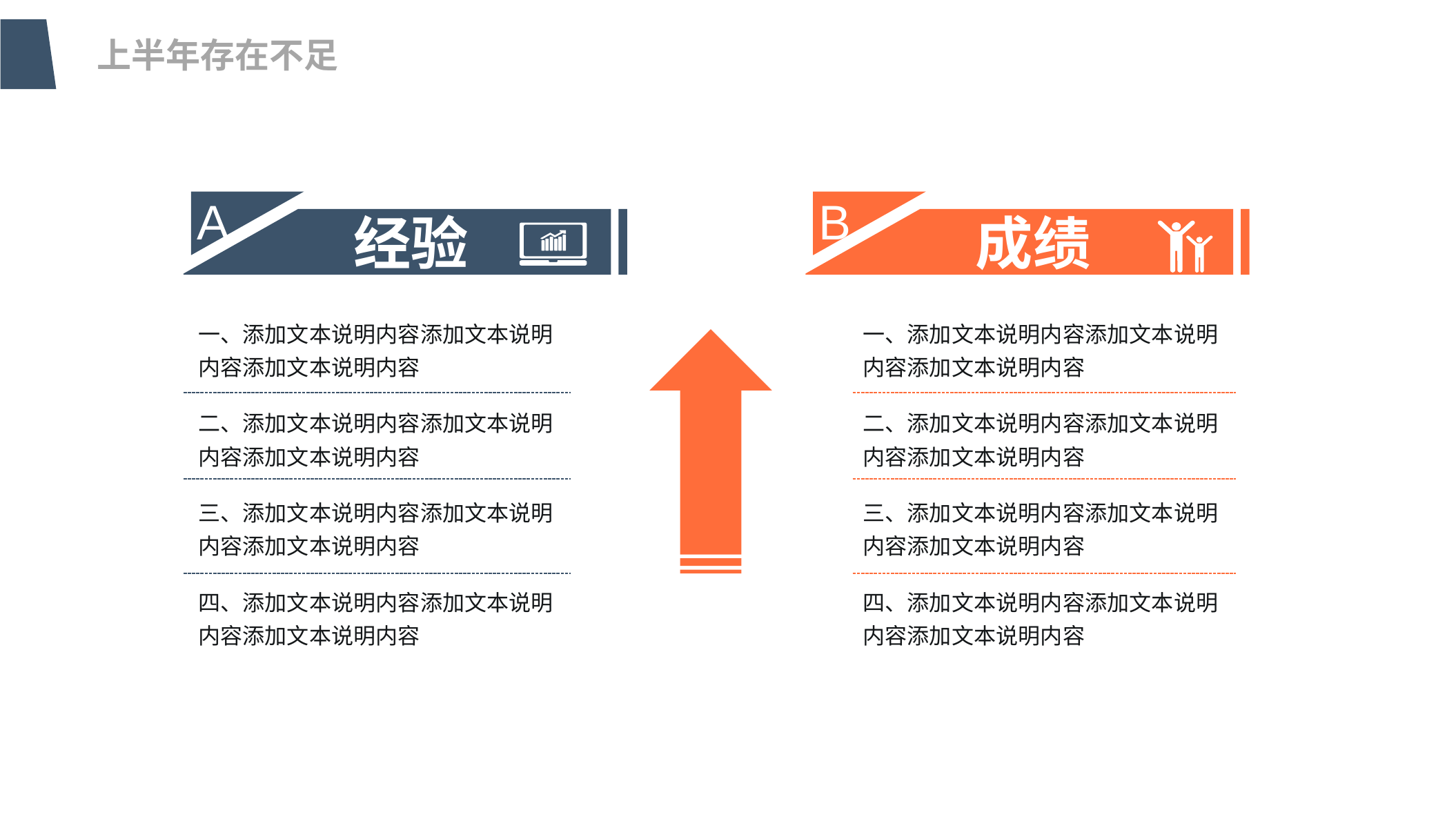

上半年存在不足
A
B
经验
成绩

一、添加文本说明内容添加文本说明内容添加文本说明内容
一、添加文本说明内容添加文本说明内容添加文本说明内容

二、添加文本说明内容添加文本说明内容添加文本说明内容
二、添加文本说明内容添加文本说明内容添加文本说明内容
三、添加文本说明内容添加文本说明内容添加文本说明内容
三、添加文本说明内容添加文本说明内容添加文本说明内容
四、添加文本说明内容添加文本说明内容添加文本说明内容
四、添加文本说明内容添加文本说明内容添加文本说明内容